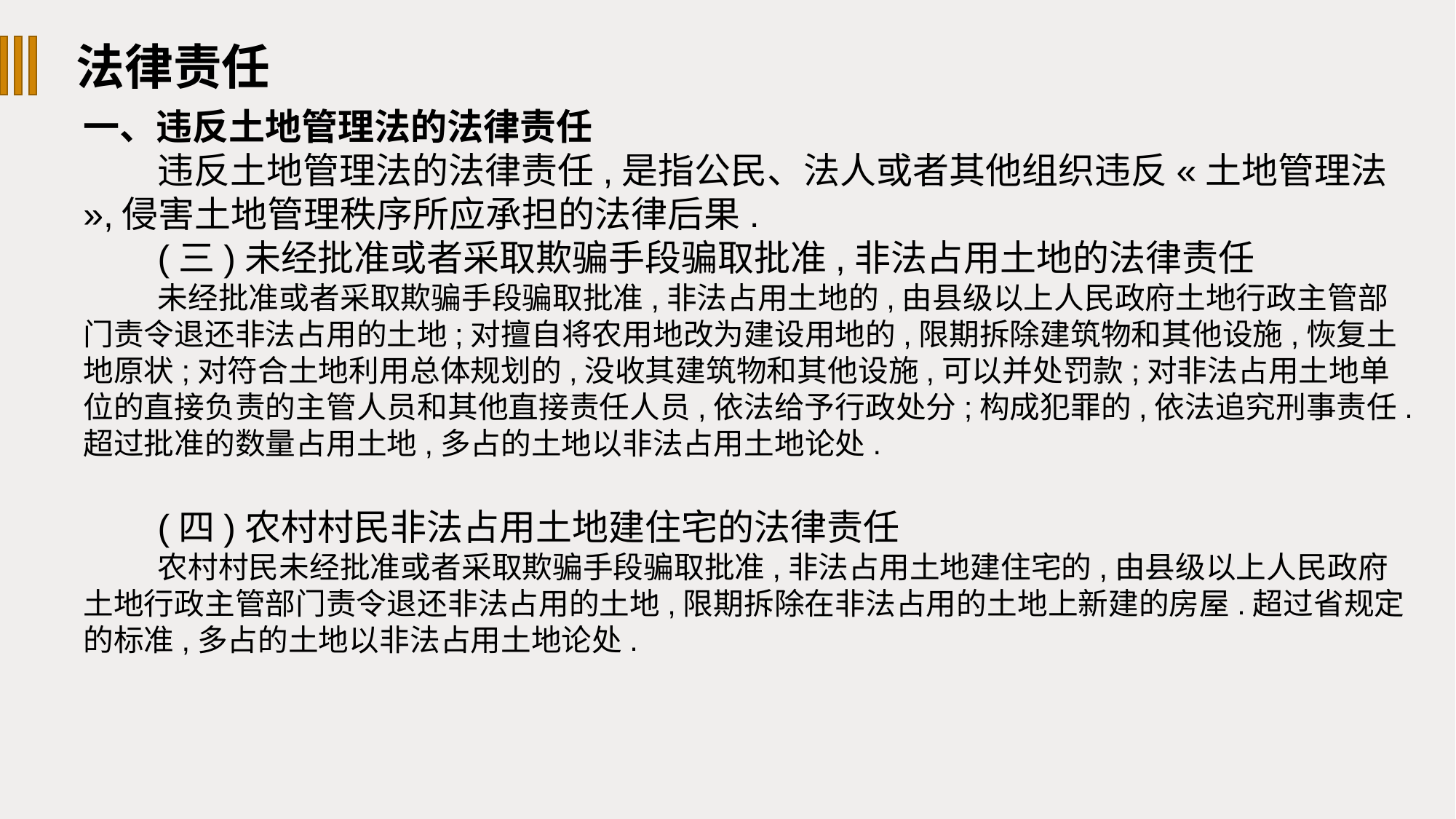

法律责任

一、违反土地管理法的法律责任
违反土地管理法的法律责任,是指公民、法人或者其他组织违反«土地管理法»,侵害土地管理秩序所应承担的法律后果.
(三)未经批准或者采取欺骗手段骗取批准,非法占用土地的法律责任
未经批准或者采取欺骗手段骗取批准,非法占用土地的,由县级以上人民政府土地行政主管部门责令退还非法占用的土地;对擅自将农用地改为建设用地的,限期拆除建筑物和其他设施,恢复土地原状;对符合土地利用总体规划的,没收其建筑物和其他设施,可以并处罚款;对非法占用土地单位的直接负责的主管人员和其他直接责任人员,依法给予行政处分;构成犯罪的,依法追究刑事责任.超过批准的数量占用土地,多占的土地以非法占用土地论处.

(四)农村村民非法占用土地建住宅的法律责任
农村村民未经批准或者采取欺骗手段骗取批准,非法占用土地建住宅的,由县级以上人民政府土地行政主管部门责令退还非法占用的土地,限期拆除在非法占用的土地上新建的房屋.超过省规定的标准,多占的土地以非法占用土地论处.